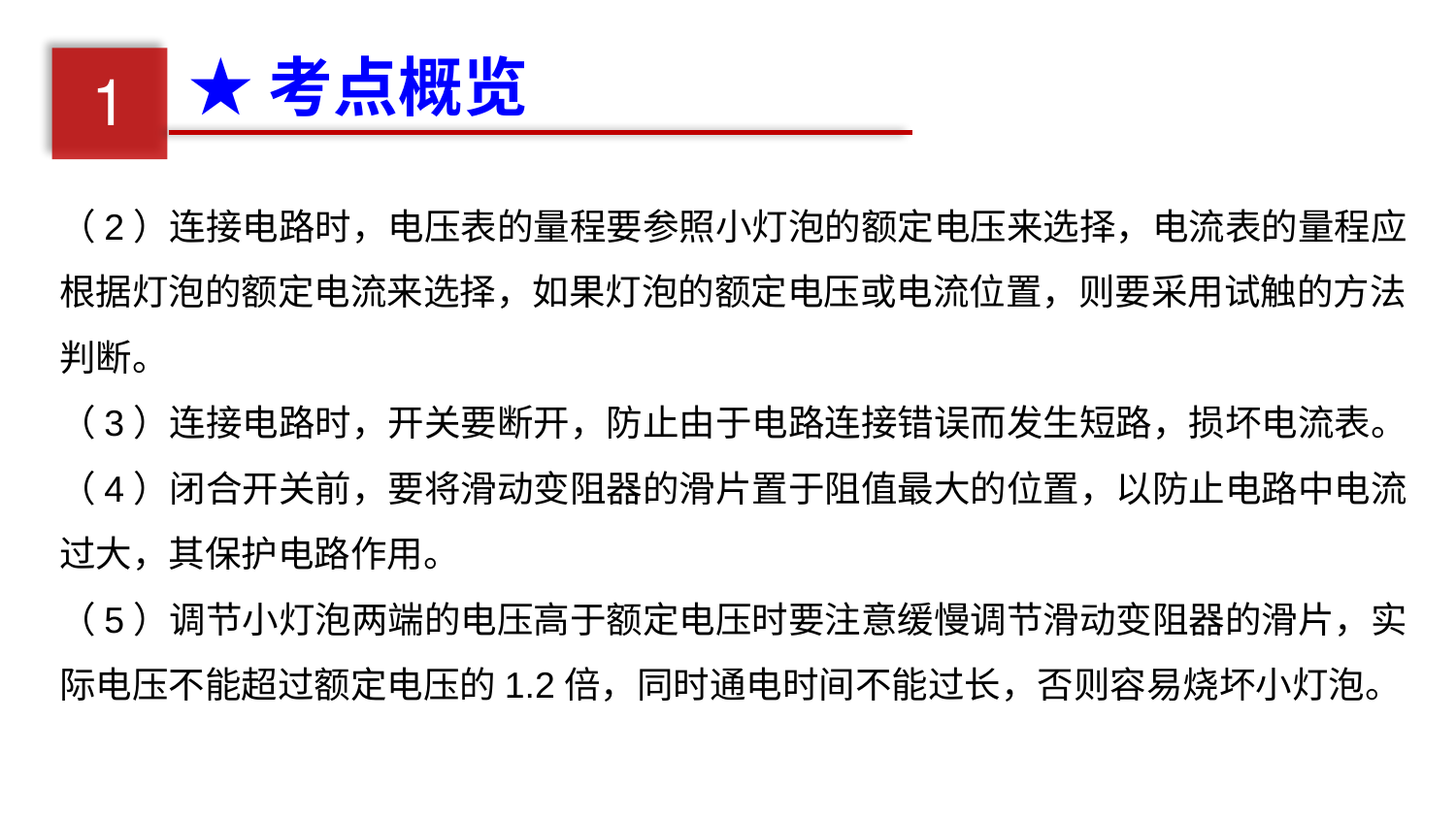

★考点概览

1
（2）连接电路时，电压表的量程要参照小灯泡的额定电压来选择，电流表的量程应根据灯泡的额定电流来选择，如果灯泡的额定电压或电流位置，则要采用试触的方法判断。
（3）连接电路时，开关要断开，防止由于电路连接错误而发生短路，损坏电流表。
（4）闭合开关前，要将滑动变阻器的滑片置于阻值最大的位置，以防止电路中电流过大，其保护电路作用。
（5）调节小灯泡两端的电压高于额定电压时要注意缓慢调节滑动变阻器的滑片，实际电压不能超过额定电压的1.2倍，同时通电时间不能过长，否则容易烧坏小灯泡。